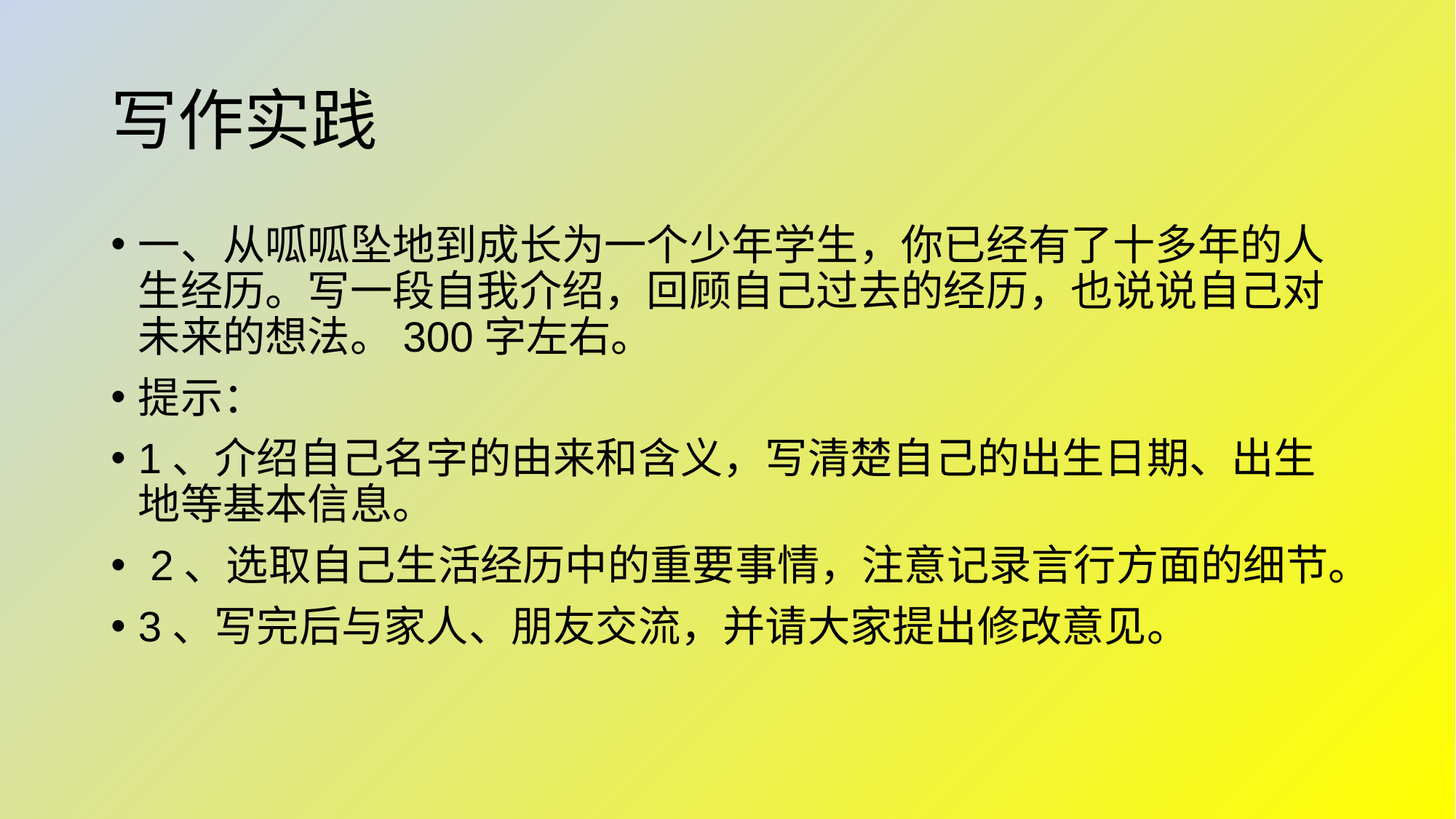

# 写作实践
一、从呱呱坠地到成长为一个少年学生，你已经有了十多年的人生经历。写一段自我介绍，回顾自己过去的经历，也说说自己对未来的想法。300字左右。
提示：
1、介绍自己名字的由来和含义，写清楚自己的出生日期、出生地等基本信息。
 2、选取自己生活经历中的重要事情，注意记录言行方面的细节。
3、写完后与家人、朋友交流，并请大家提出修改意见。